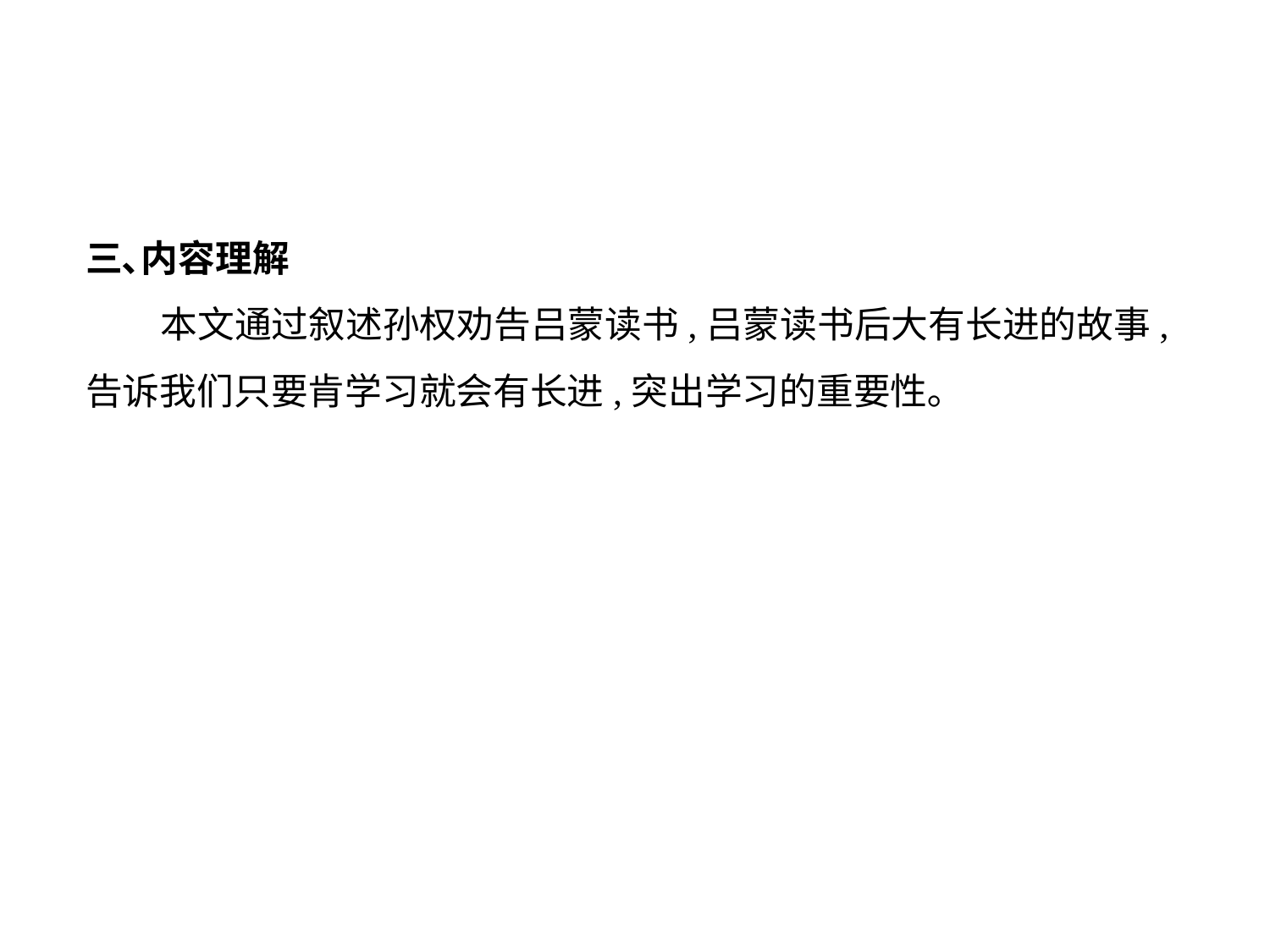

三､内容理解
        本文通过叙述孙权劝告吕蒙读书,吕蒙读书后大有长进的故事,告诉我们只要肯学习就会有长进,突出学习的重要性｡